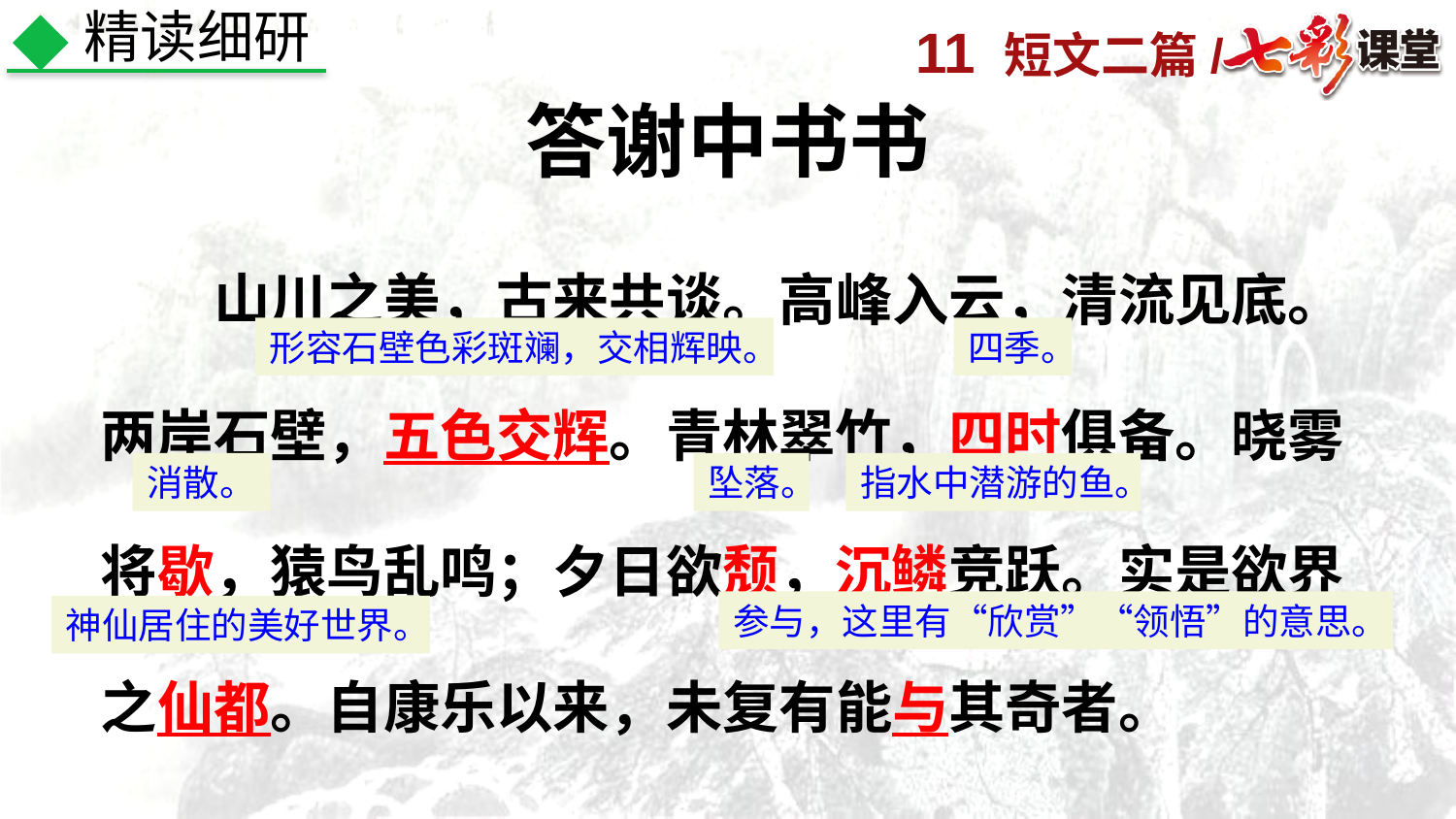

精读细研

答谢中书书
　　山川之美，古来共谈。高峰入云，清流见底。两岸石壁，五色交辉。青林翠竹，四时俱备。晓雾将歇，猿鸟乱鸣；夕日欲颓，沉鳞竞跃。实是欲界之仙都。自康乐以来，未复有能与其奇者。
形容石壁色彩斑斓，交相辉映。
四季。
消散。
坠落。
指水中潜游的鱼。
参与，这里有“欣赏”“领悟”的意思。
神仙居住的美好世界。